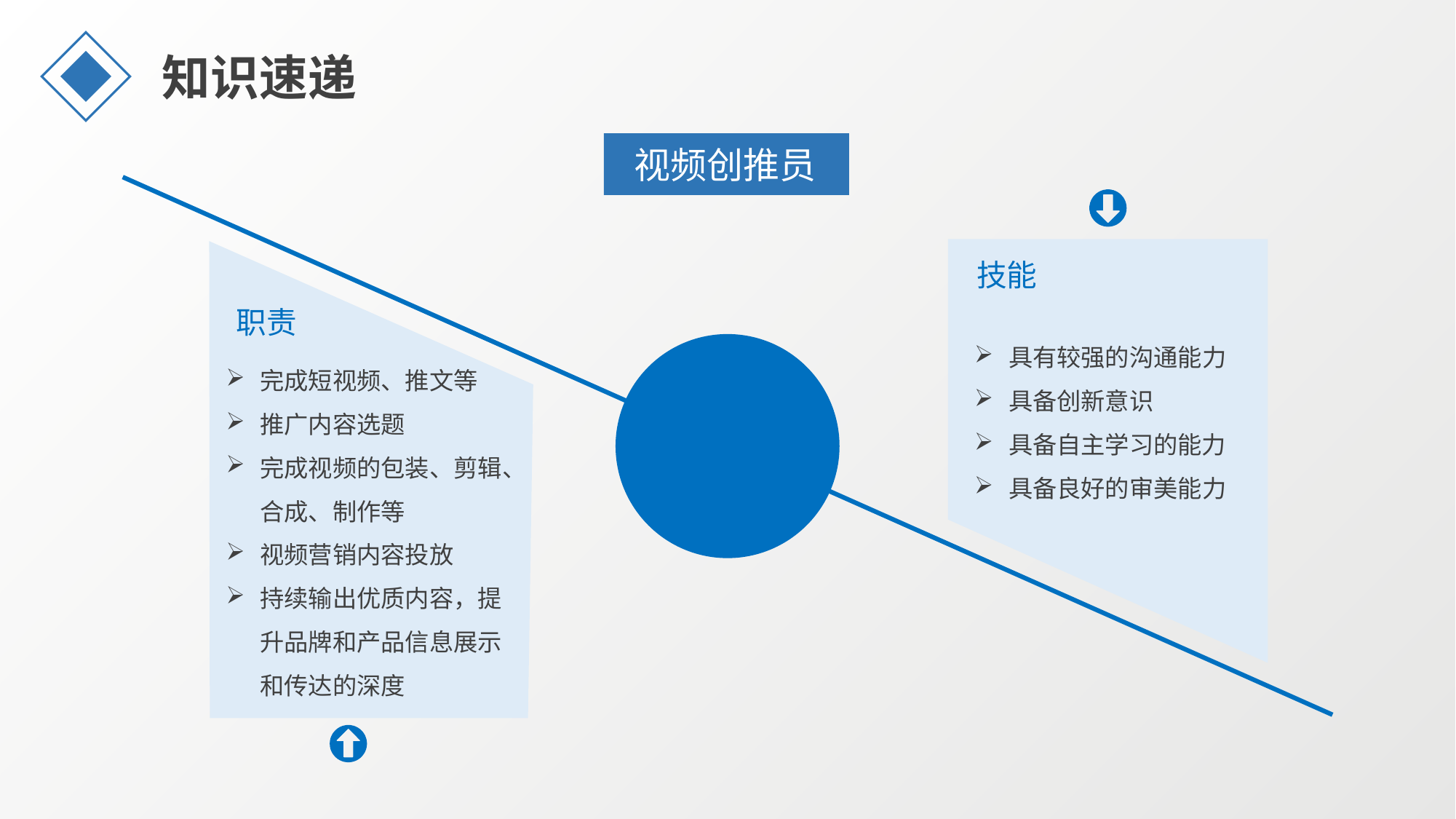

知识速递

视频创推员

技能
具有较强的沟通能力
具备创新意识
具备自主学习的能力
具备良好的审美能力

职责
完成短视频、推文等
推广内容选题
完成视频的包装、剪辑、合成、制作等
视频营销内容投放
持续输出优质内容，提升品牌和产品信息展示和传达的深度